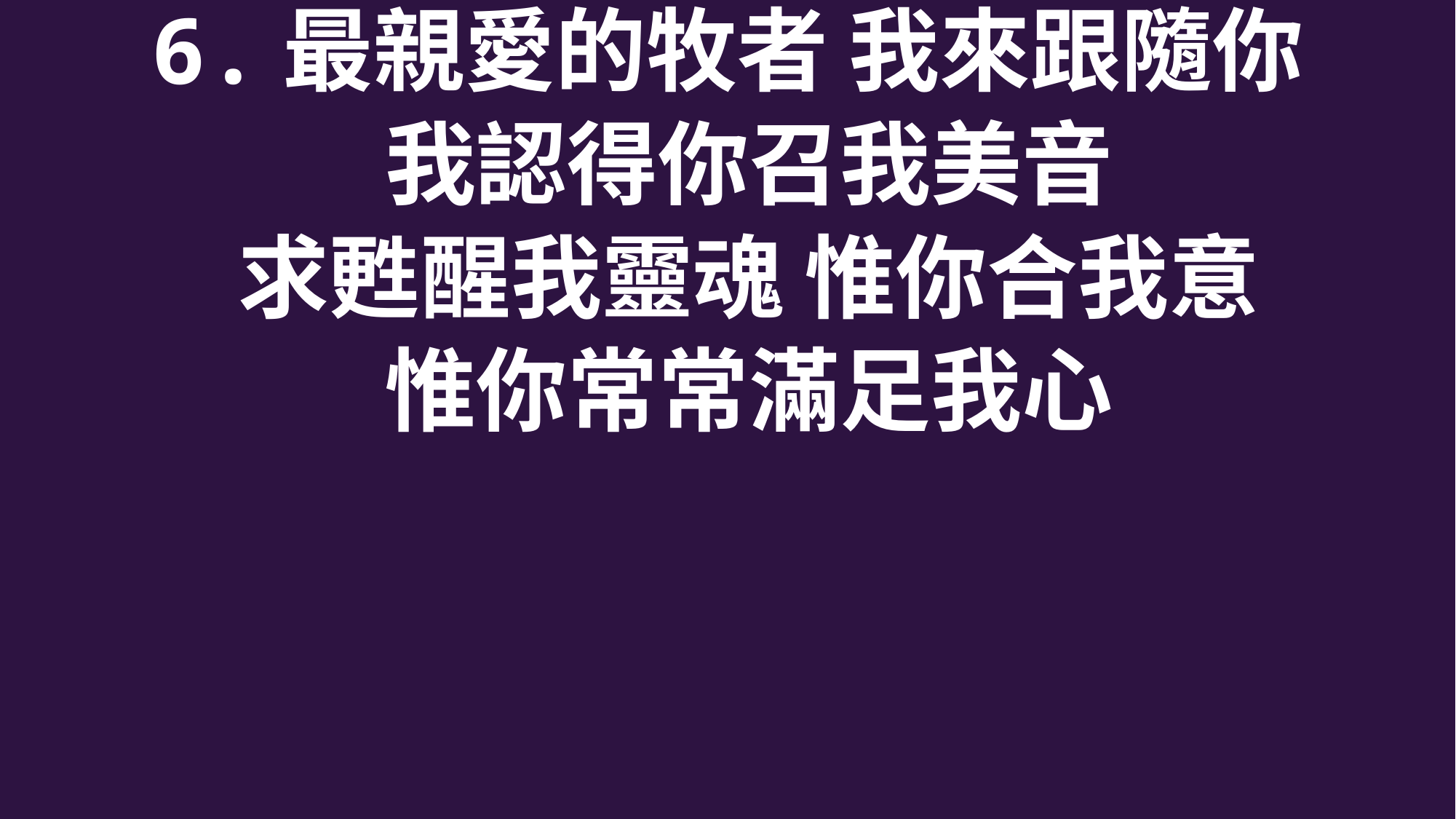

6.最親愛的牧者 我來跟隨你
 我認得你召我美音
 求甦醒我靈魂 惟你合我意
 惟你常常滿足我心